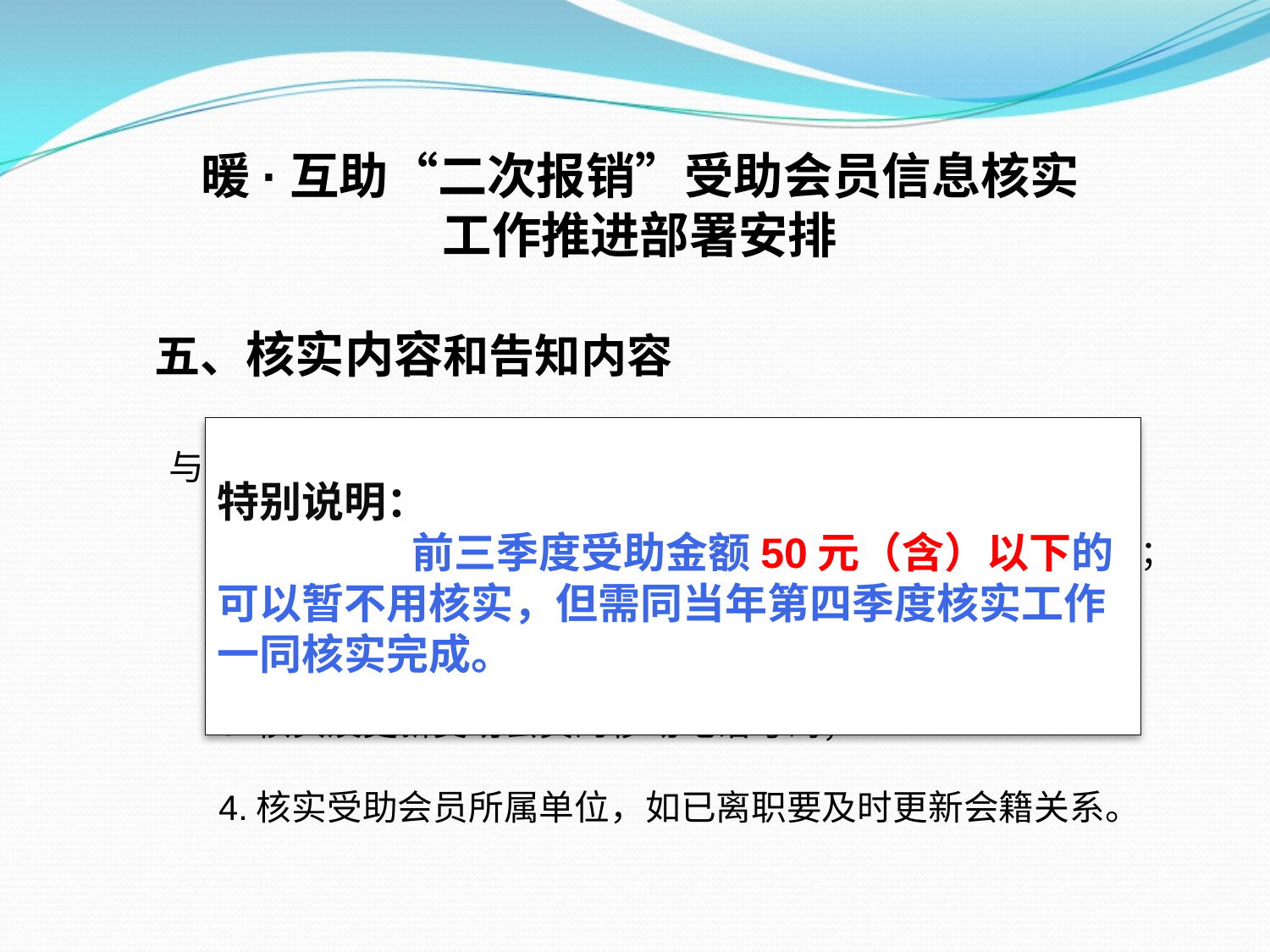

暖·互助“二次报销”受助会员信息核实
工作推进部署安排
    五、核实内容和告知内容

      与受助会员取得联系：

            1.核实是否为受助会员本人，并告知“二次报销”受助情况；

            2.核实是否已领到工会会员互助服务卡（京卡）；

            3.核实及更新受助会员的移动电话号码；

            4.核实受助会员所属单位，如已离职要及时更新会籍关系。

特别说明：
	      前三季度受助金额50元（含）以下的可以暂不用核实，但需同当年第四季度核实工作一同核实完成。